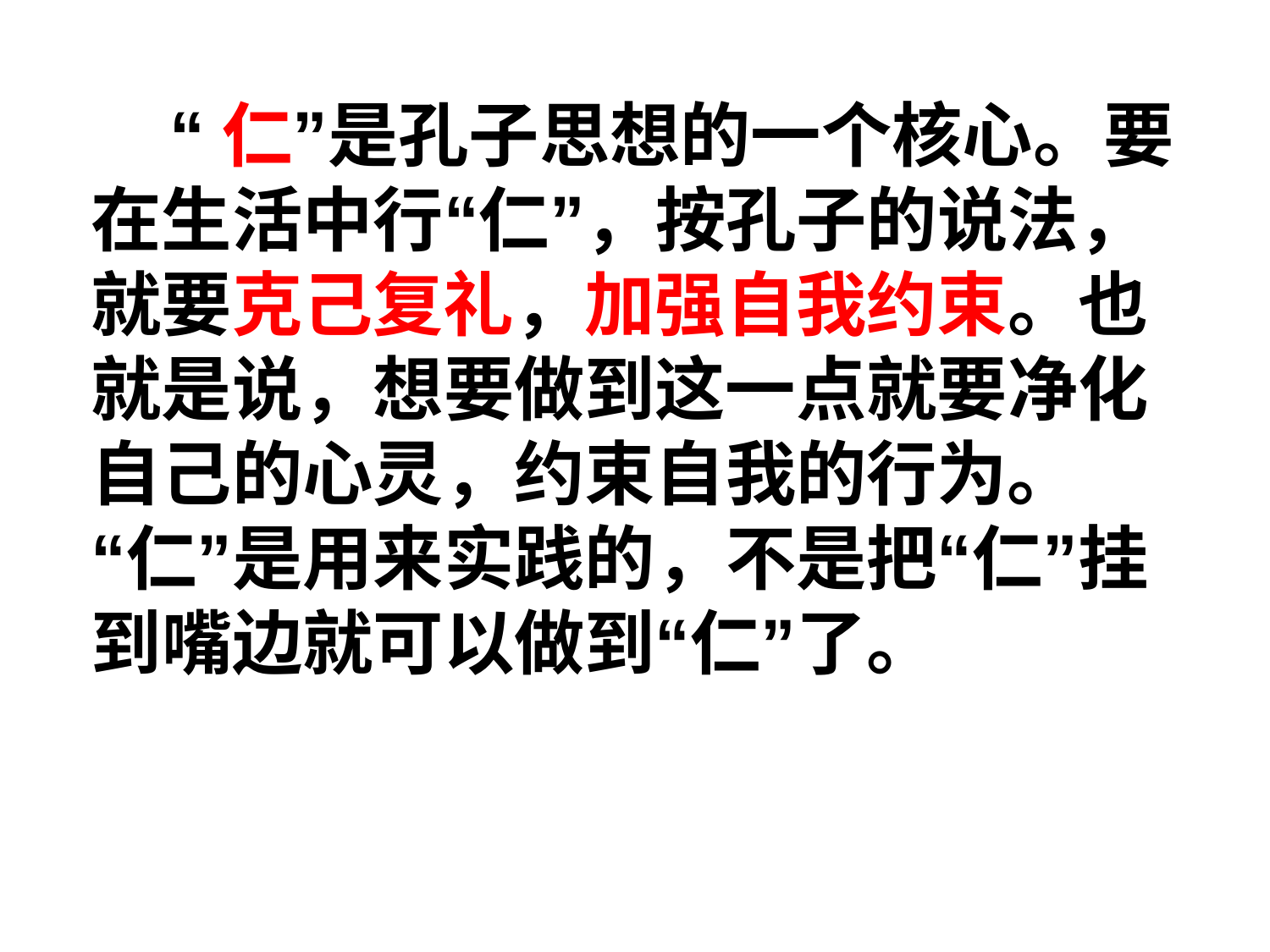

“仁”是孔子思想的一个核心。要在生活中行“仁”，按孔子的说法，就要克己复礼，加强自我约束。也就是说，想要做到这一点就要净化自己的心灵，约束自我的行为。“仁”是用来实践的，不是把“仁”挂到嘴边就可以做到“仁”了。